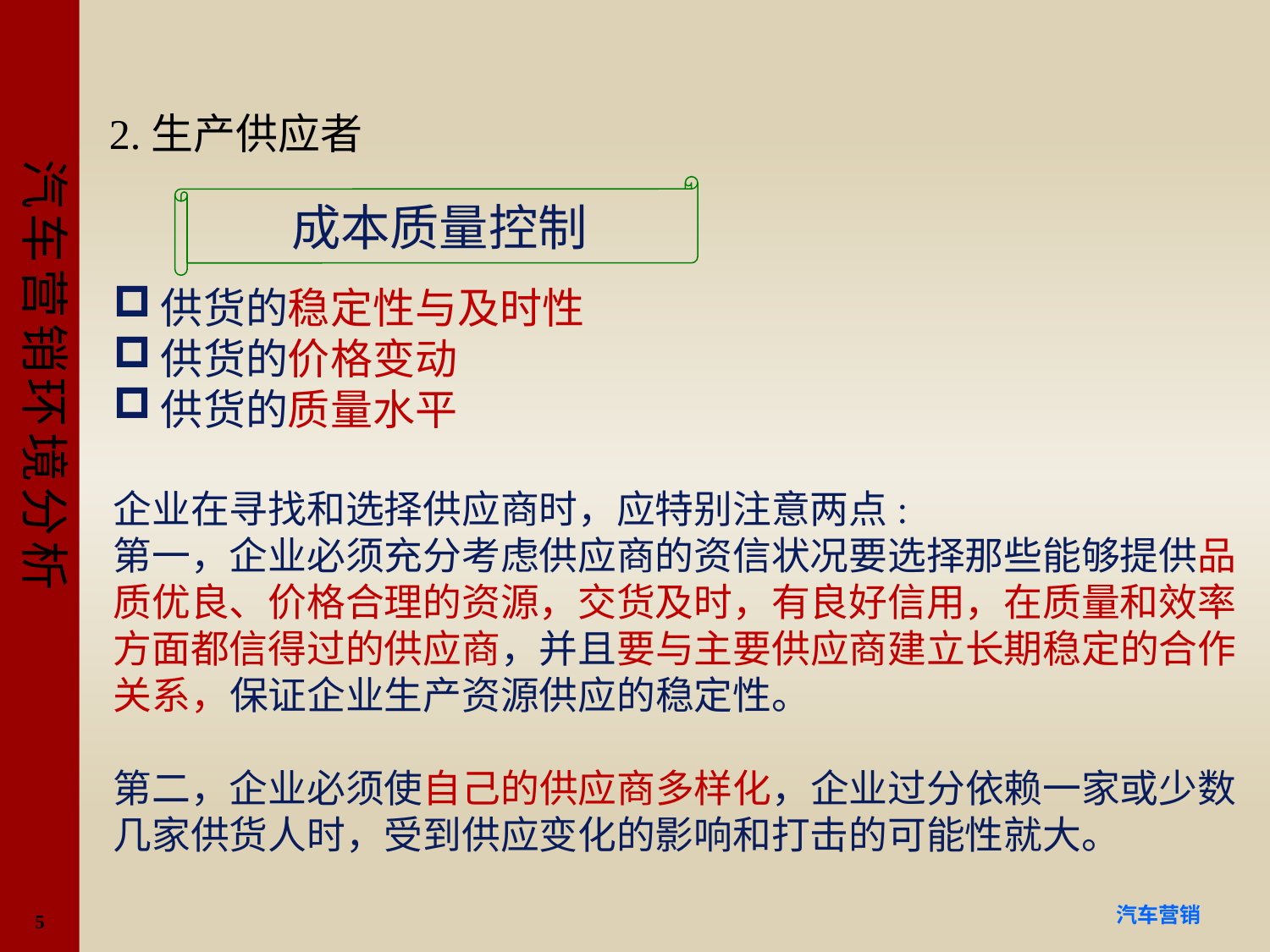

#
2.生产供应者

成本质量控制
供货的稳定性与及时性
供货的价格变动
供货的质量水平

企业在寻找和选择供应商时，应特别注意两点:
第一，企业必须充分考虑供应商的资信状况要选择那些能够提供品质优良、价格合理的资源，交货及时，有良好信用，在质量和效率方面都信得过的供应商，并且要与主要供应商建立长期稳定的合作关系，保证企业生产资源供应的稳定性。

第二，企业必须使自己的供应商多样化，企业过分依赖一家或少数几家供货人时，受到供应变化的影响和打击的可能性就大。

5